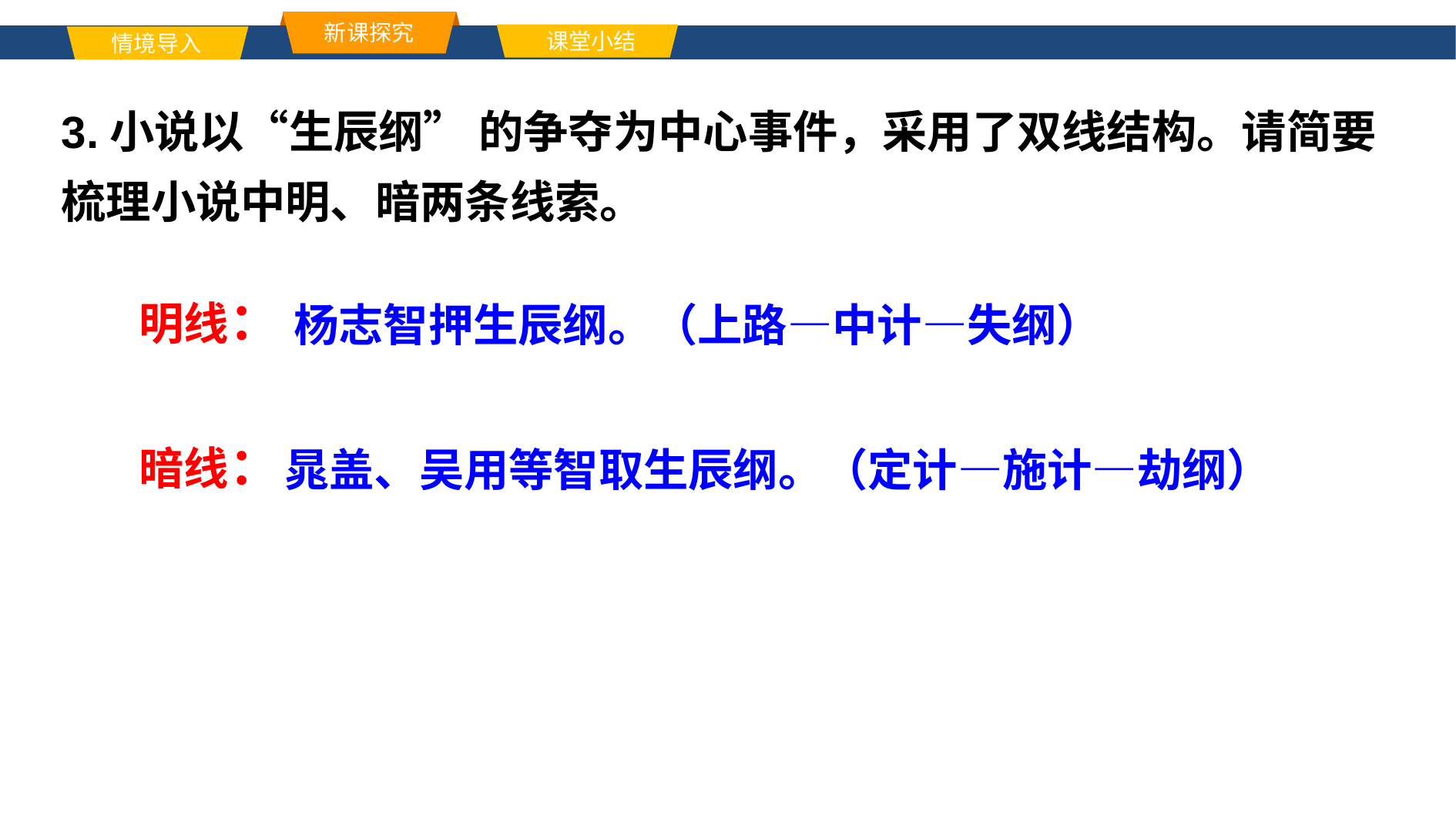

新课探究
课堂小结

情境导入

单击此处添加标题文本内容
3.小说以“生辰纲” 的争夺为中心事件，采用了双线结构。请简要梳理小说中明、暗两条线索。
明线：
杨志智押生辰纲。（上路—中计—失纲）
暗线：
晁盖、吴用等智取生辰纲。（定计—施计—劫纲）